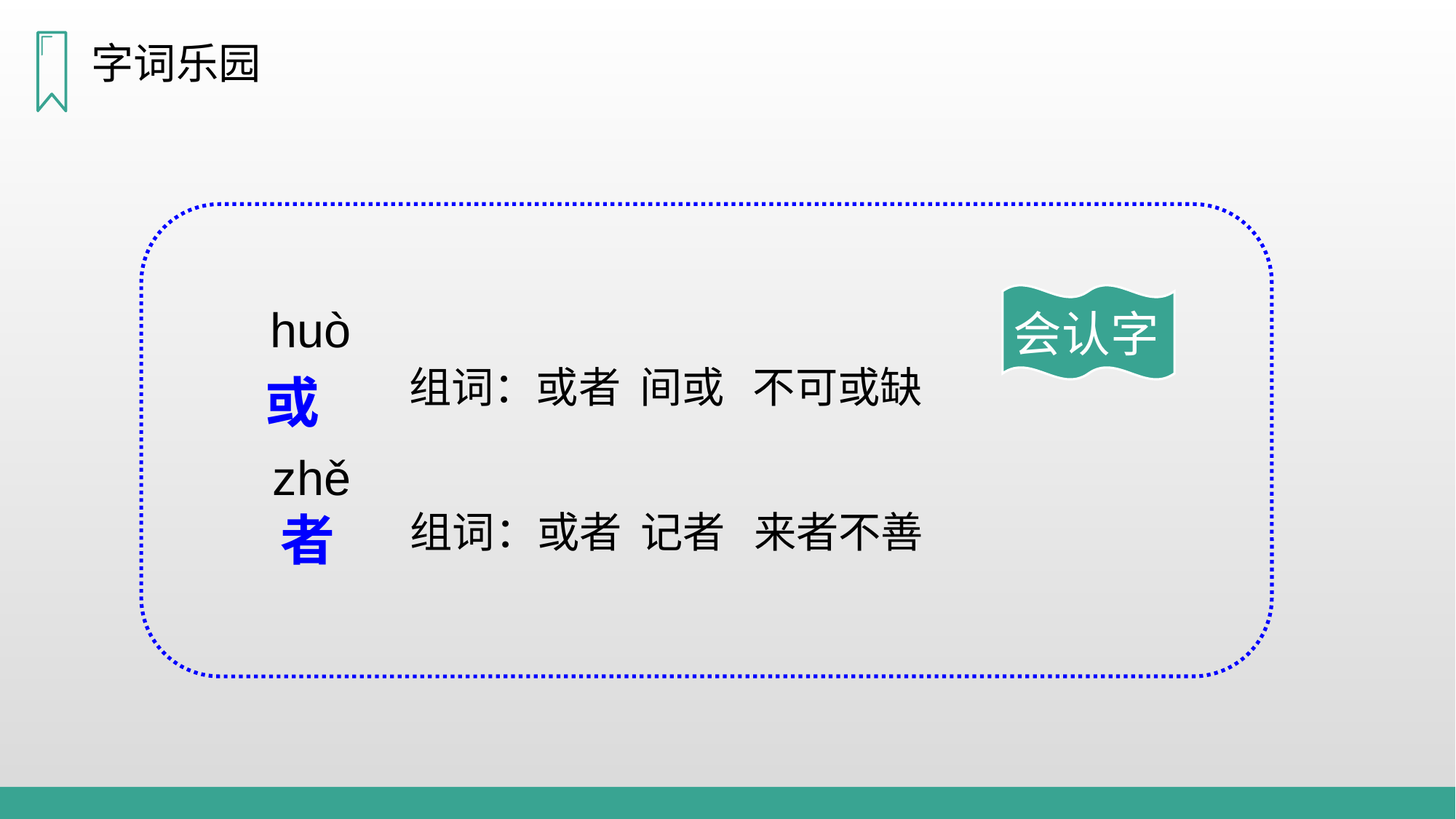

字词乐园

会认字
huò
组词：或者  间或   不可或缺
或
zhě
者
组词：或者  记者   来者不善